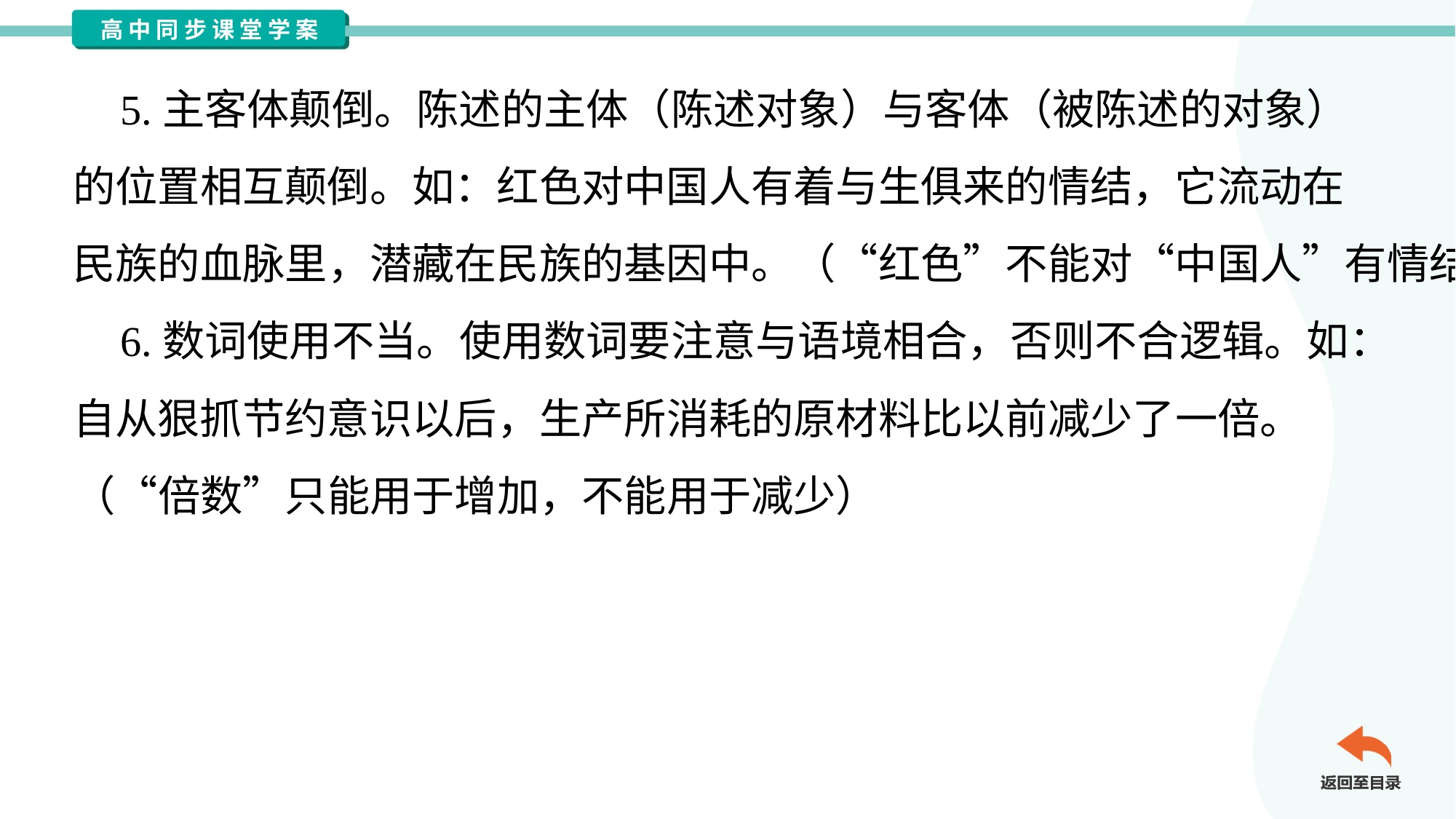

5.主客体颠倒。陈述的主体（陈述对象）与客体（被陈述的对象）
的位置相互颠倒。如：红色对中国人有着与生俱来的情结，它流动在
民族的血脉里，潜藏在民族的基因中。（“红色”不能对“中国人”有情结）
    6.数词使用不当。使用数词要注意与语境相合，否则不合逻辑。如：
自从狠抓节约意识以后，生产所消耗的原材料比以前减少了一倍。
（“倍数”只能用于增加，不能用于减少）